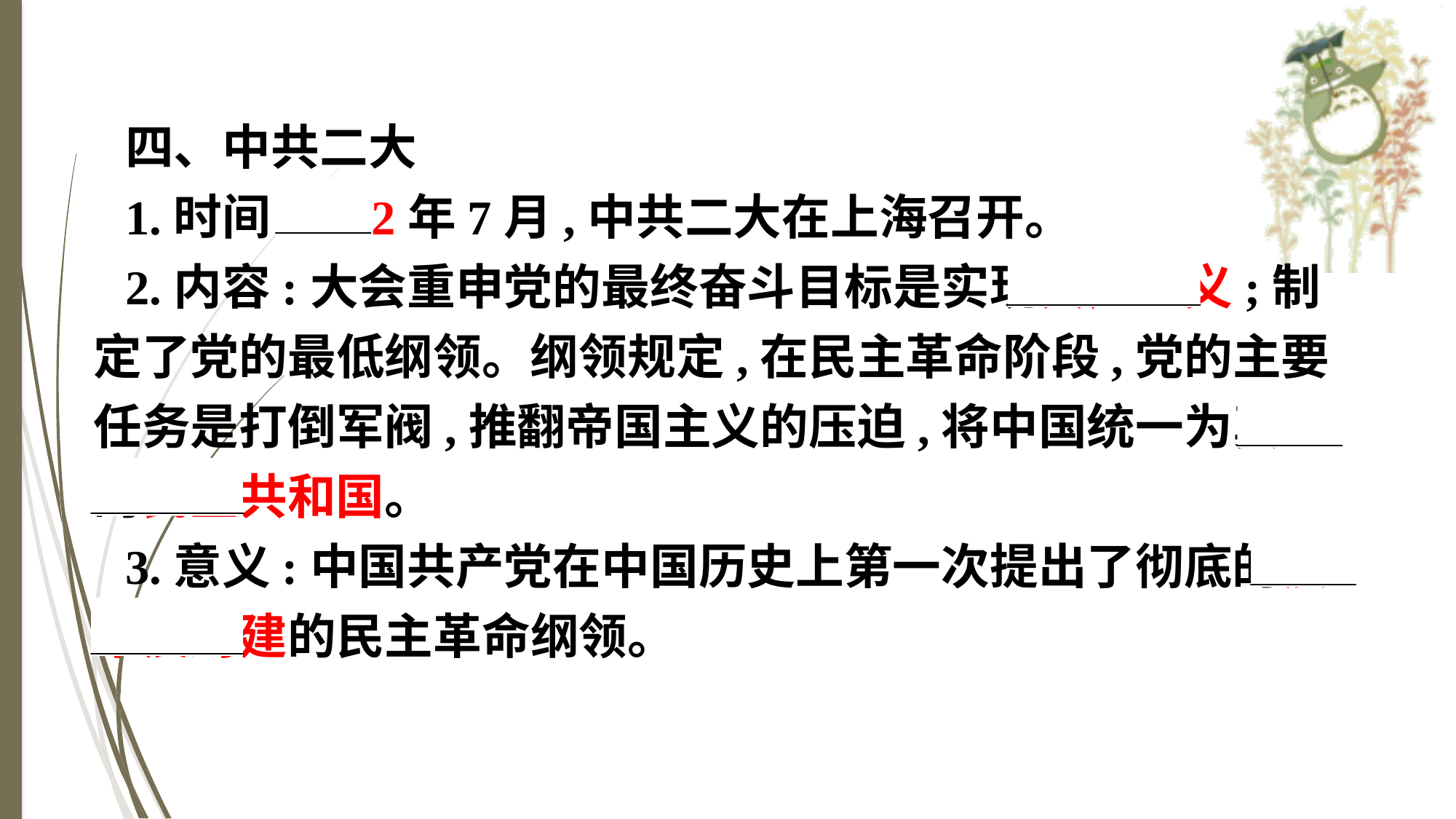

四、中共二大
1.时间:1922年7月,中共二大在上海召开。
2.内容:大会重申党的最终奋斗目标是实现共产主义;制定了党的最低纲领。纲领规定,在民主革命阶段,党的主要任务是打倒军阀,推翻帝国主义的压迫,将中国统一为真正的民主共和国。
3.意义:中国共产党在中国历史上第一次提出了彻底的反帝反封建的民主革命纲领。